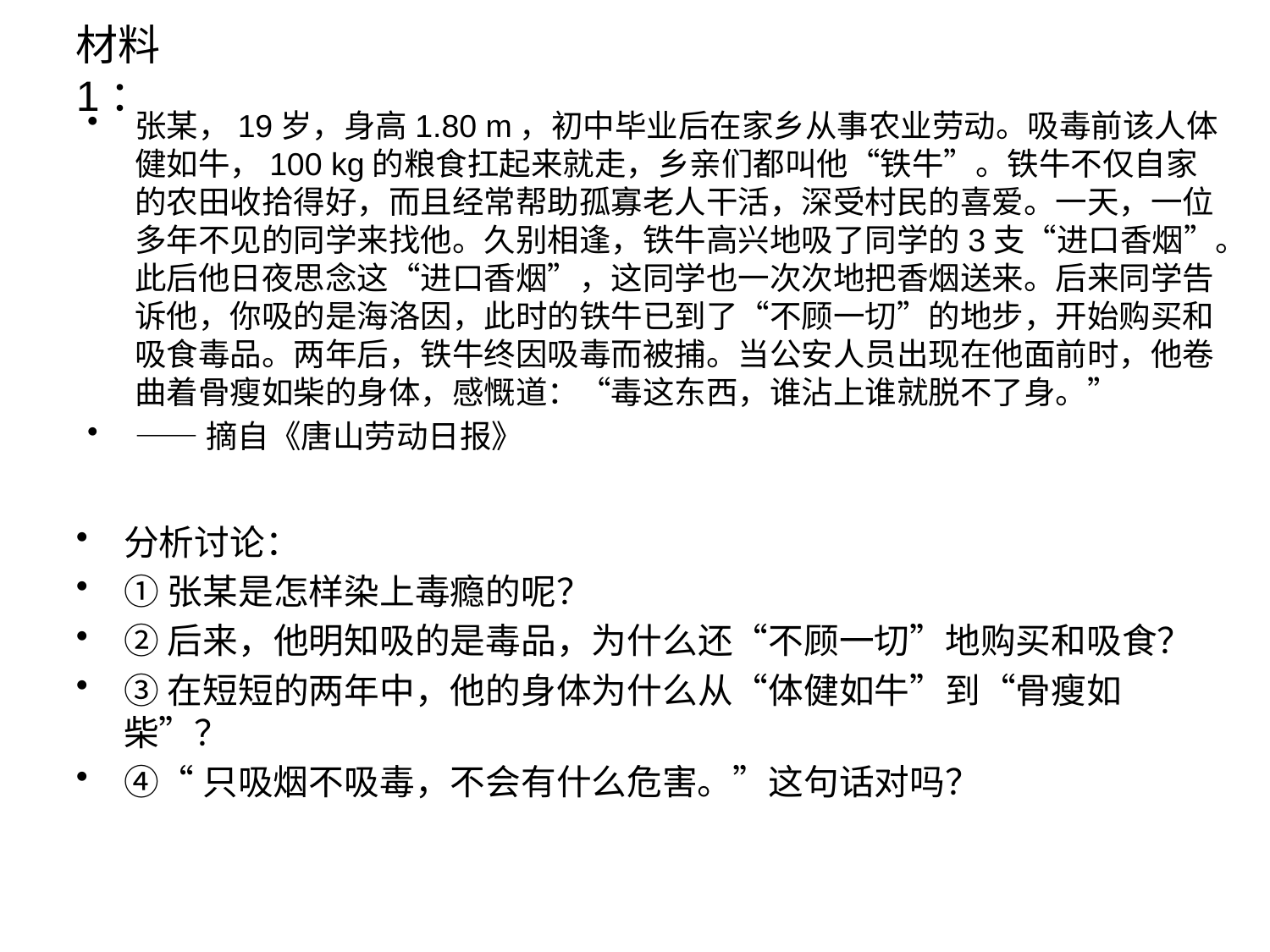

# 材料1：
张某，19岁，身高1.80 m，初中毕业后在家乡从事农业劳动。吸毒前该人体健如牛，100 kg的粮食扛起来就走，乡亲们都叫他“铁牛”。铁牛不仅自家的农田收拾得好，而且经常帮助孤寡老人干活，深受村民的喜爱。一天，一位多年不见的同学来找他。久别相逢，铁牛高兴地吸了同学的3支“进口香烟”。此后他日夜思念这“进口香烟”，这同学也一次次地把香烟送来。后来同学告诉他，你吸的是海洛因，此时的铁牛已到了“不顾一切”的地步，开始购买和吸食毒品。两年后，铁牛终因吸毒而被捕。当公安人员出现在他面前时，他卷曲着骨瘦如柴的身体，感慨道：“毒这东西，谁沾上谁就脱不了身。”
——摘自《唐山劳动日报》
分析讨论：
①张某是怎样染上毒瘾的呢？
②后来，他明知吸的是毒品，为什么还“不顾一切”地购买和吸食？
③在短短的两年中，他的身体为什么从“体健如牛”到“骨瘦如柴”？
④“只吸烟不吸毒，不会有什么危害。”这句话对吗？